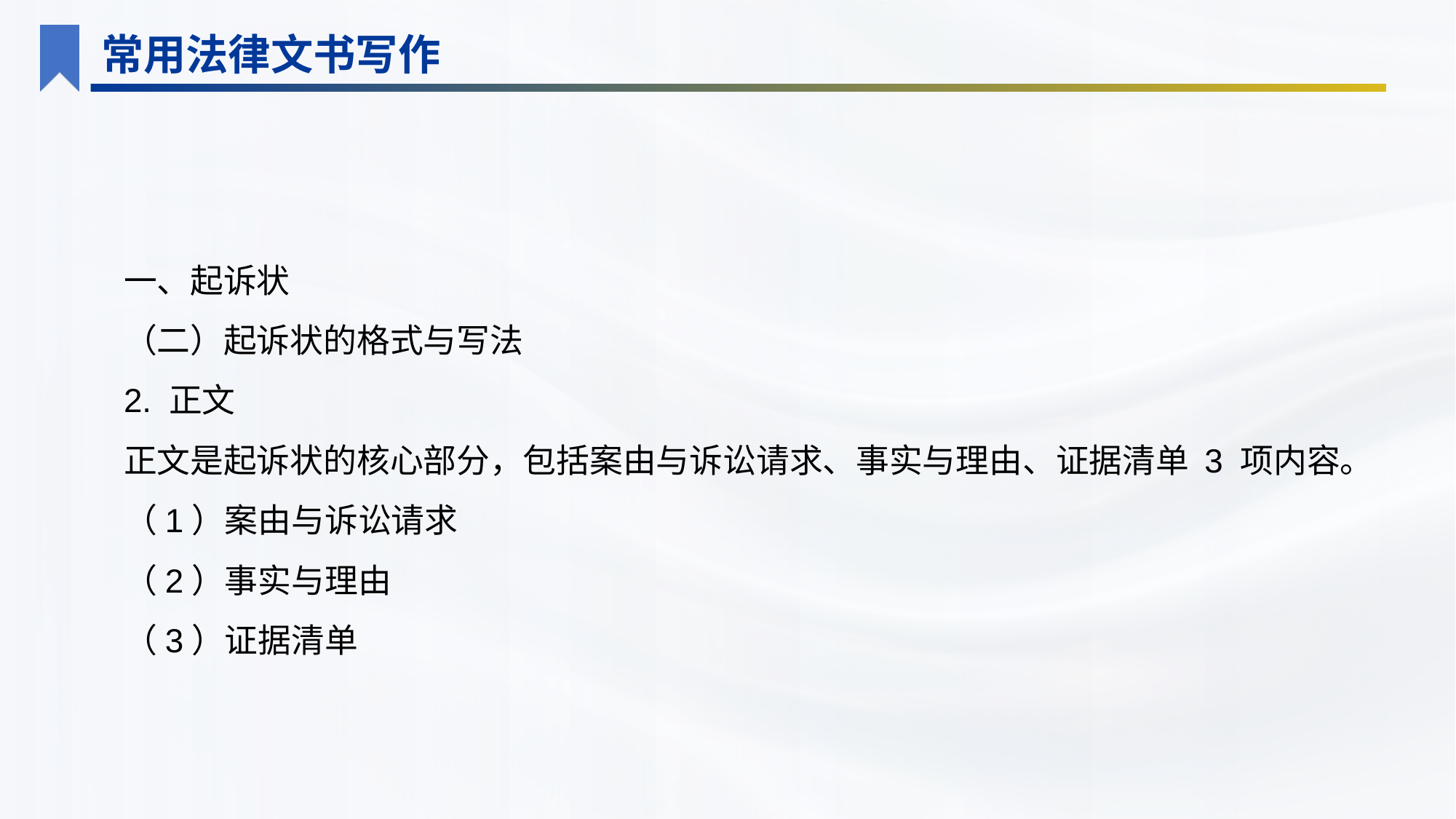

常用法律文书写作
一、起诉状
（二）起诉状的格式与写法
2. 正文
正文是起诉状的核心部分，包括案由与诉讼请求、事实与理由、证据清单 3 项内容。
（1）案由与诉讼请求
（2）事实与理由
（3）证据清单